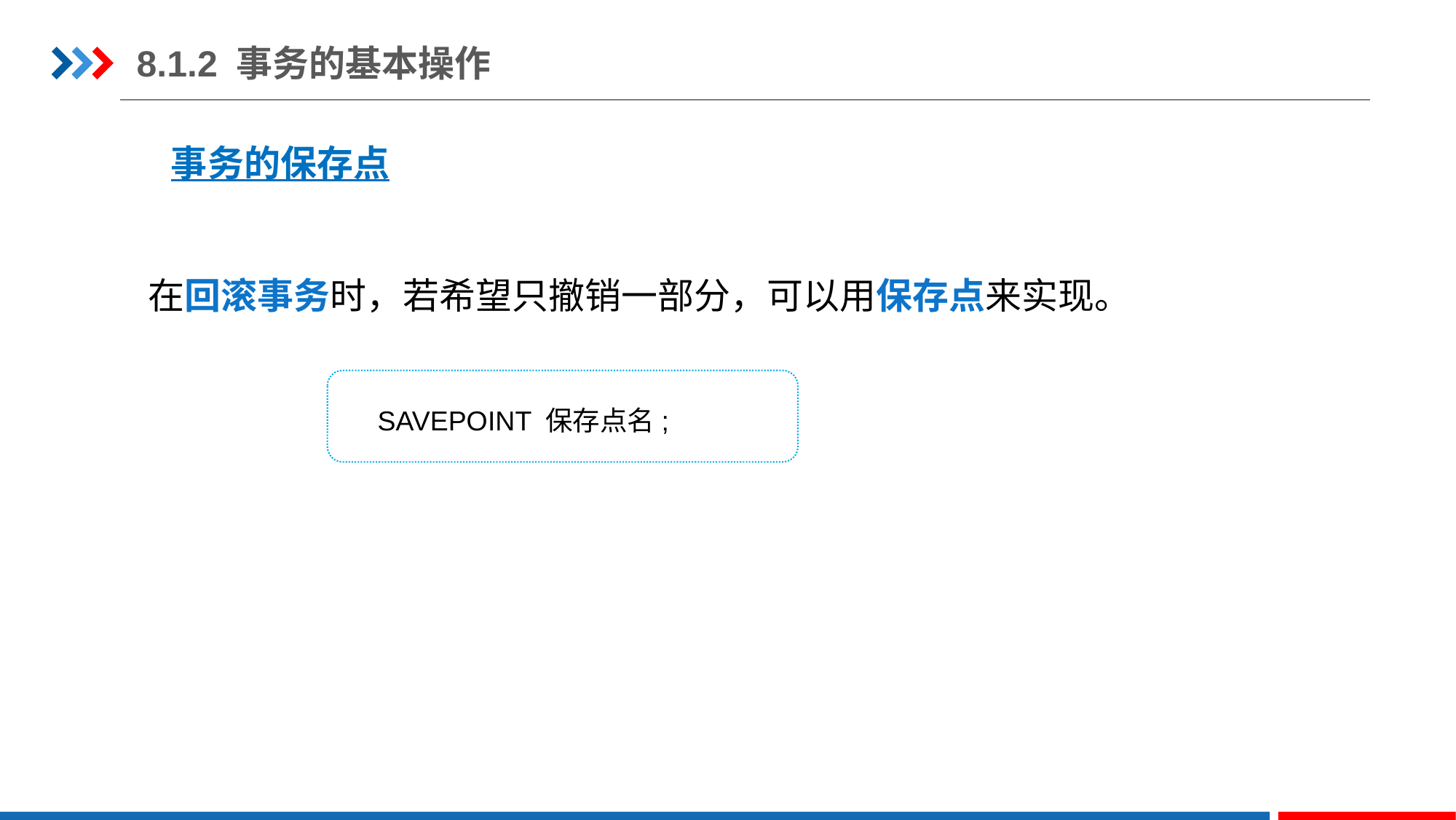

8.1.2 事务的基本操作
事务的保存点
在回滚事务时，若希望只撤销一部分，可以用保存点来实现。

SAVEPOINT 保存点名;